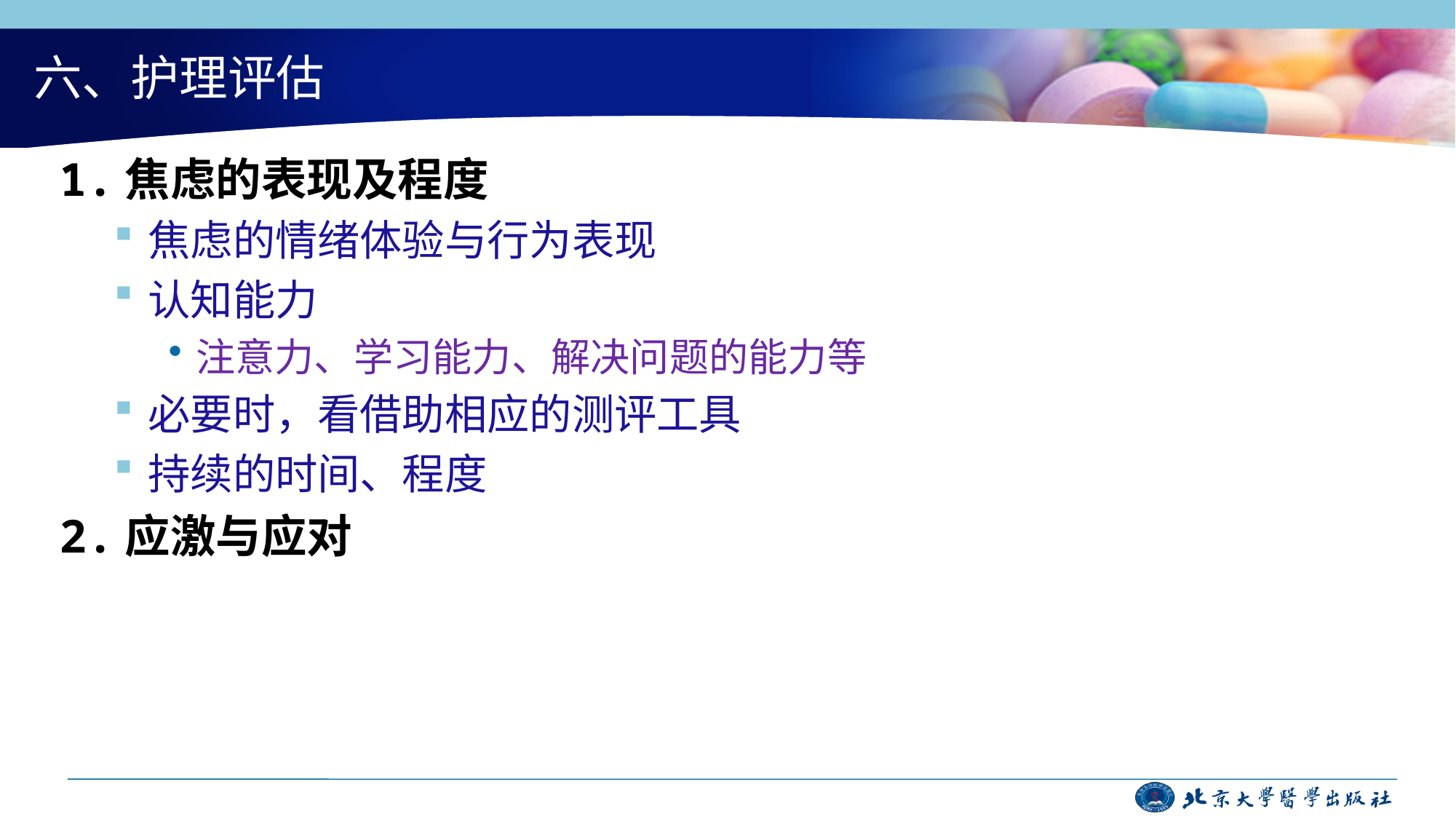

# 六、护理评估
1.焦虑的表现及程度
焦虑的情绪体验与行为表现
认知能力
注意力、学习能力、解决问题的能力等
必要时，看借助相应的测评工具
持续的时间、程度
2.应激与应对